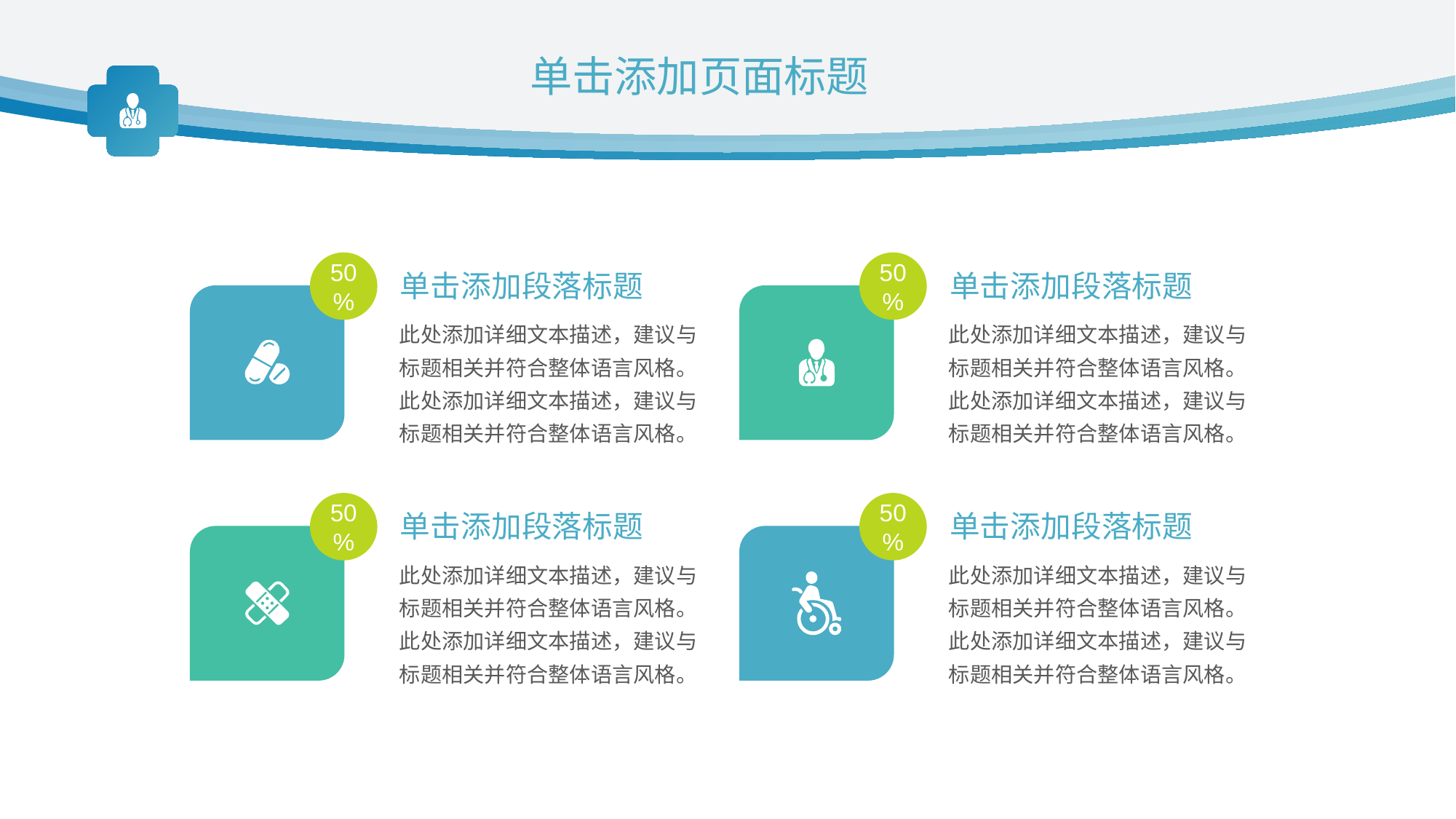

单击添加页面标题

50%
50%
单击添加段落标题
单击添加段落标题

此处添加详细文本描述，建议与标题相关并符合整体语言风格。此处添加详细文本描述，建议与标题相关并符合整体语言风格。
此处添加详细文本描述，建议与标题相关并符合整体语言风格。此处添加详细文本描述，建议与标题相关并符合整体语言风格。

50%
50%
单击添加段落标题
单击添加段落标题

此处添加详细文本描述，建议与标题相关并符合整体语言风格。此处添加详细文本描述，建议与标题相关并符合整体语言风格。
此处添加详细文本描述，建议与标题相关并符合整体语言风格。此处添加详细文本描述，建议与标题相关并符合整体语言风格。